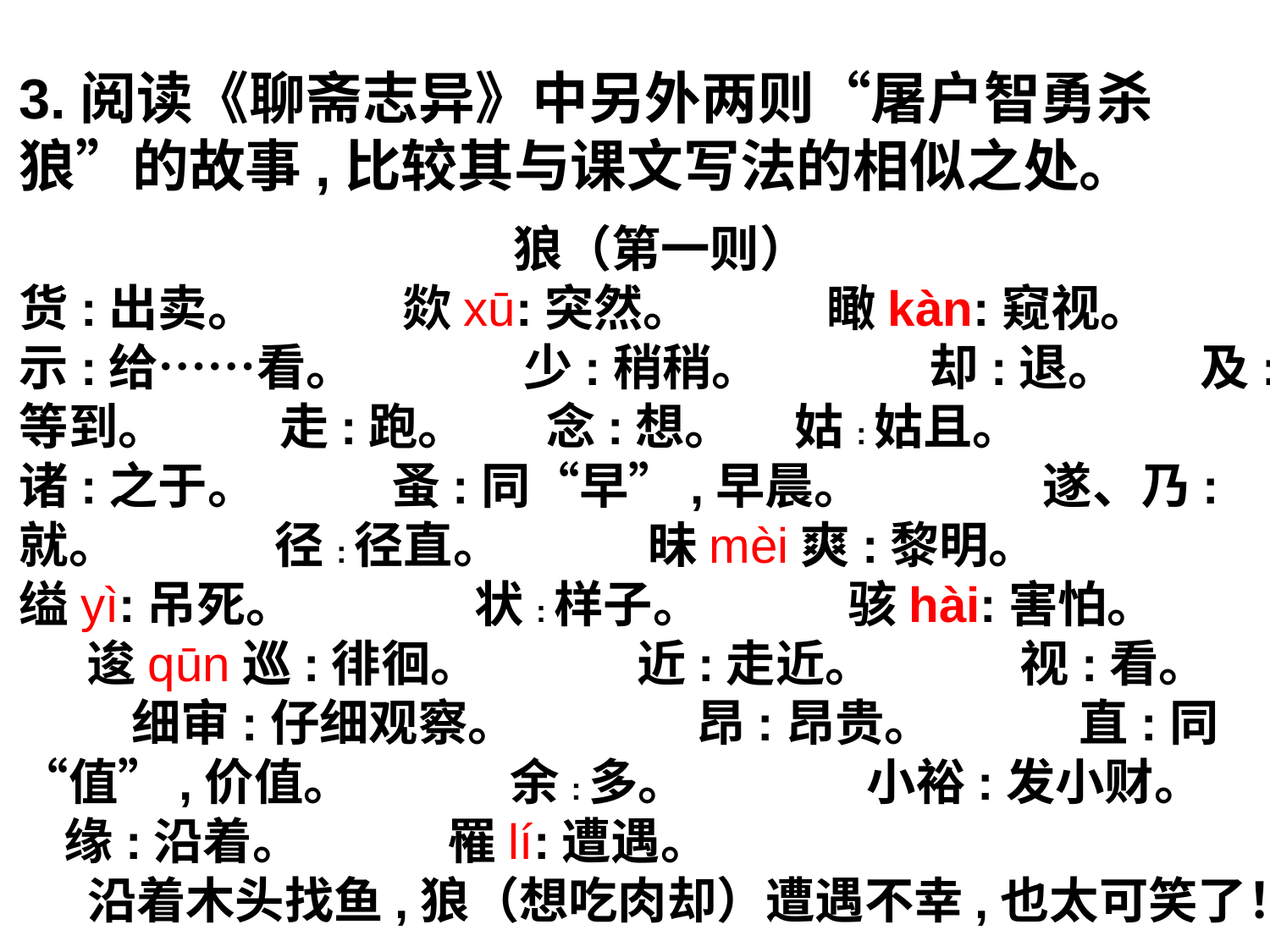

3.阅读《聊斋志异》中另外两则“屠户智勇杀狼”的故事,比较其与课文写法的相似之处。
　狼（第一则）
货:出卖。             欻xū:突然。            瞰kàn:窥视。
示:给……看。               少:稍稍。               却:退。 　  及:等到。          走:跑。       念:想。 　姑:姑且。
诸:之于。            蚤:同“早”,早晨。                遂、乃:就。              径:径直。             昧mèi爽:黎明。 　　         缢yì:吊死。                状:样子。             骇hài:害怕。                逡qūn巡:徘徊。              近:走近。             视:看。                细审:仔细观察。                昂:昂贵。             直:同“值”,价值。              余:多。                小裕:发小财。          缘:沿着。             罹lí:遭遇。
     沿着木头找鱼,狼（想吃肉却）遭遇不幸,也太可笑了！